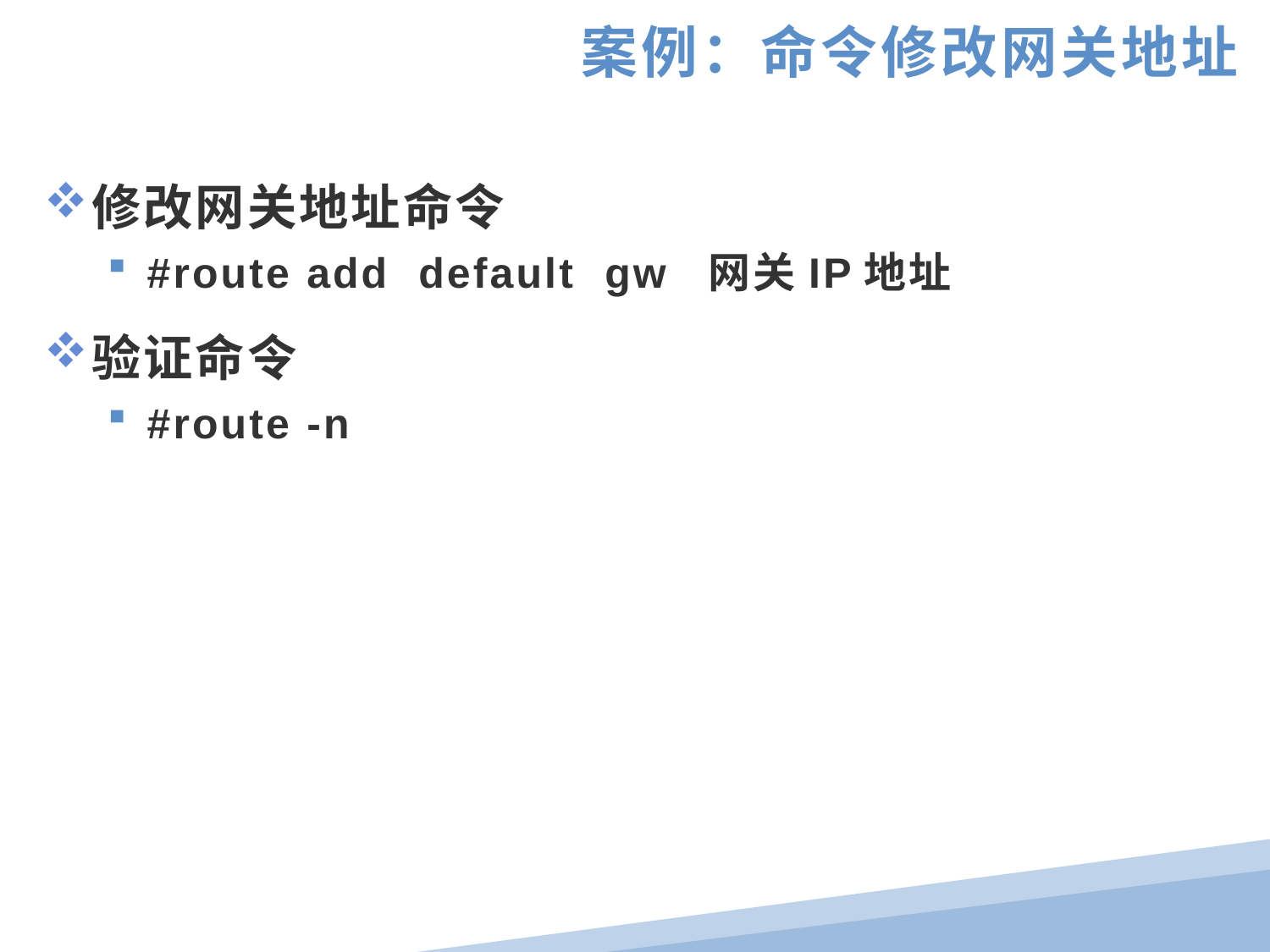

案例：命令修改网关地址
修改网关地址命令
#route add  default  gw  网关IP地址
验证命令
#route -n